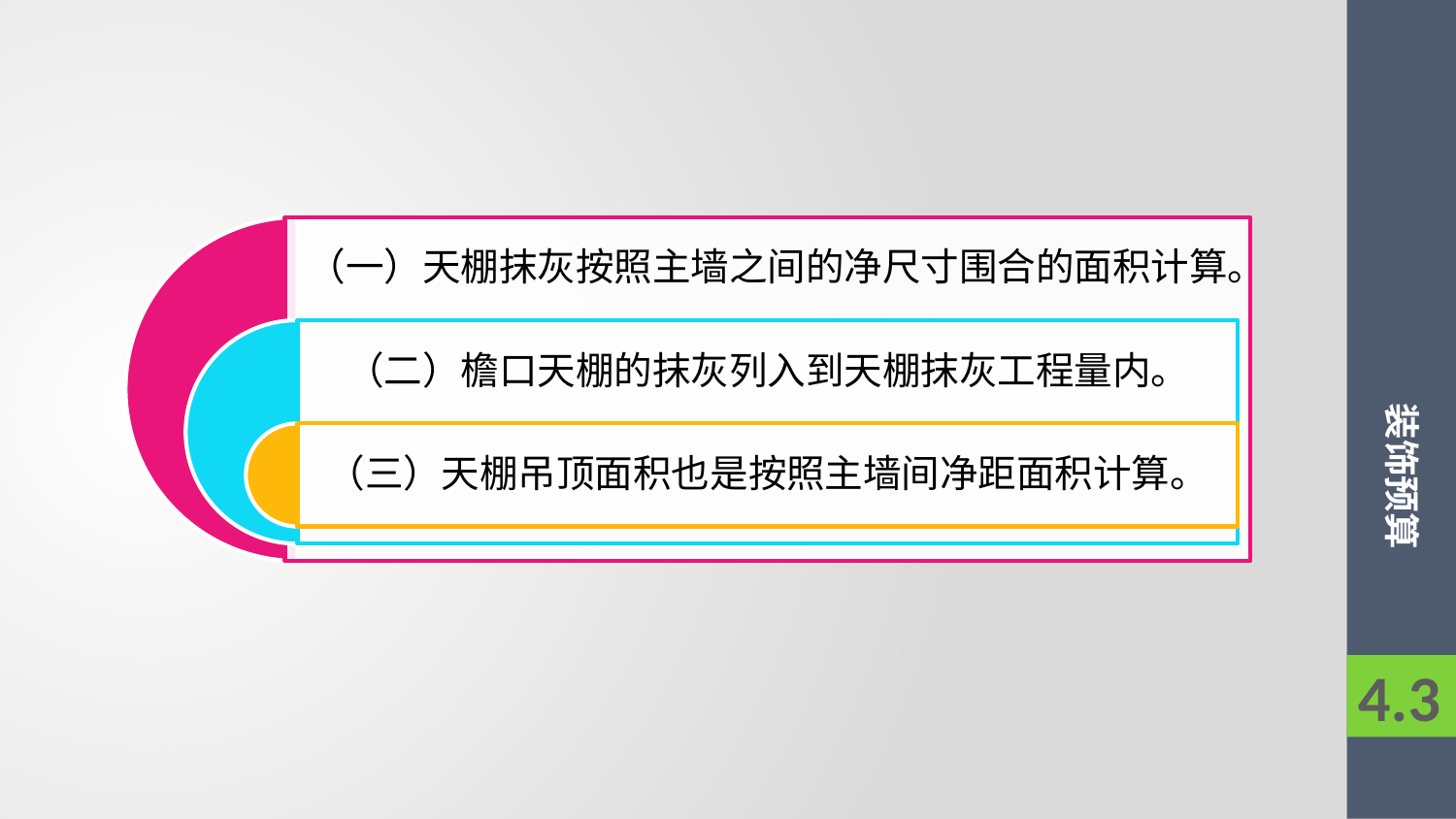

（一）天棚抹灰按照主墙之间的净尺寸围合的面积计算。
（二）檐口天棚的抹灰列入到天棚抹灰工程量内。
（三）天棚吊顶面积也是按照主墙间净距面积计算。
装饰预算
4.3